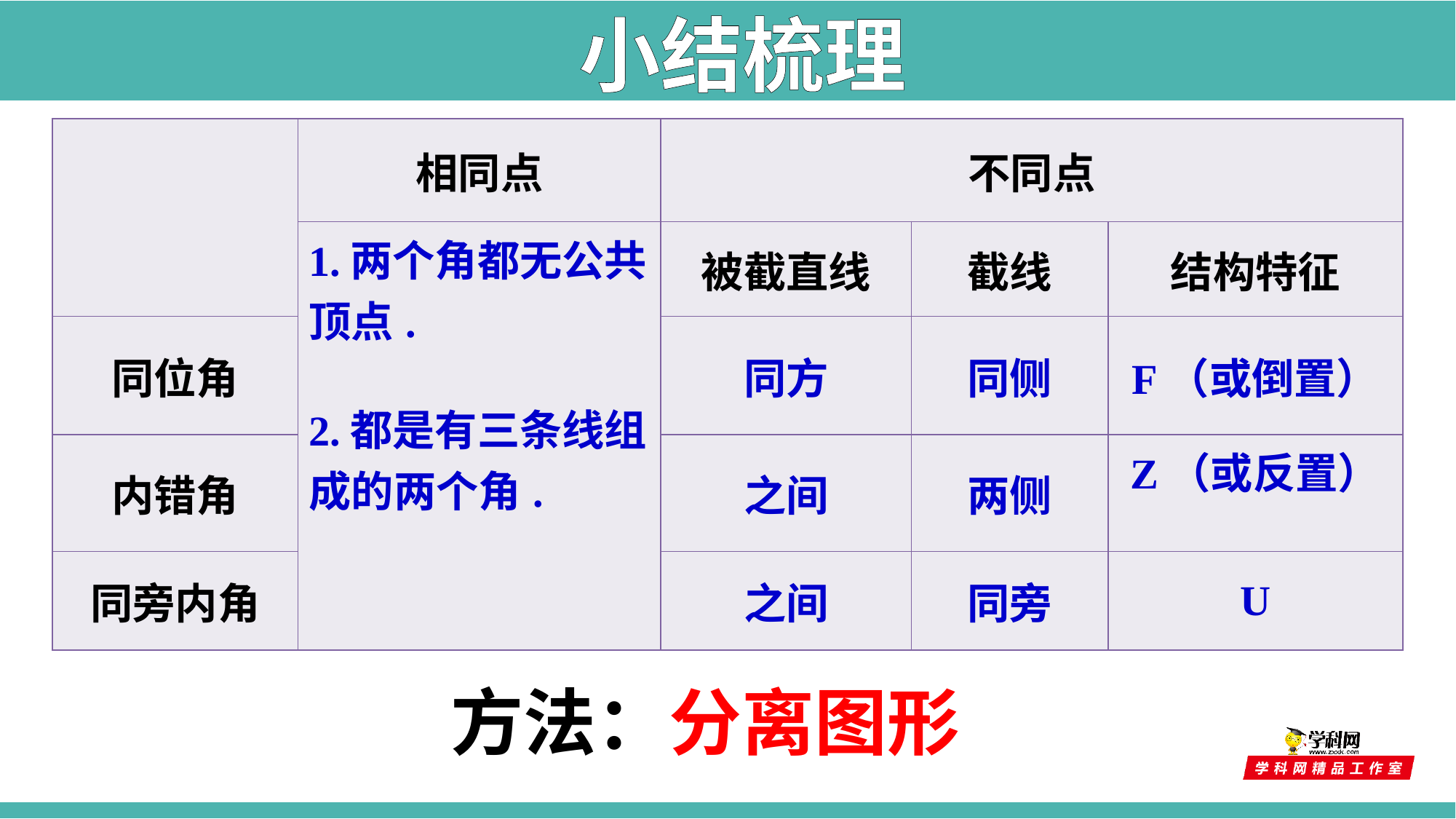

小结梳理
|  | 相同点 | 不同点 |  |  |
| --- | --- | --- | --- | --- |
|  | 1.两个角都无公共顶点. 2.都是有三条线组成的两个角. | 被截直线 | 截线 | 结构特征 |
| 同位角 |  | 同方 | 同侧 | F（或倒置） |
| 内错角 |  | 之间 | 两侧 | Z（或反置） |
| 同旁内角 |  | 之间 | 同旁 | U |
方法：分离图形